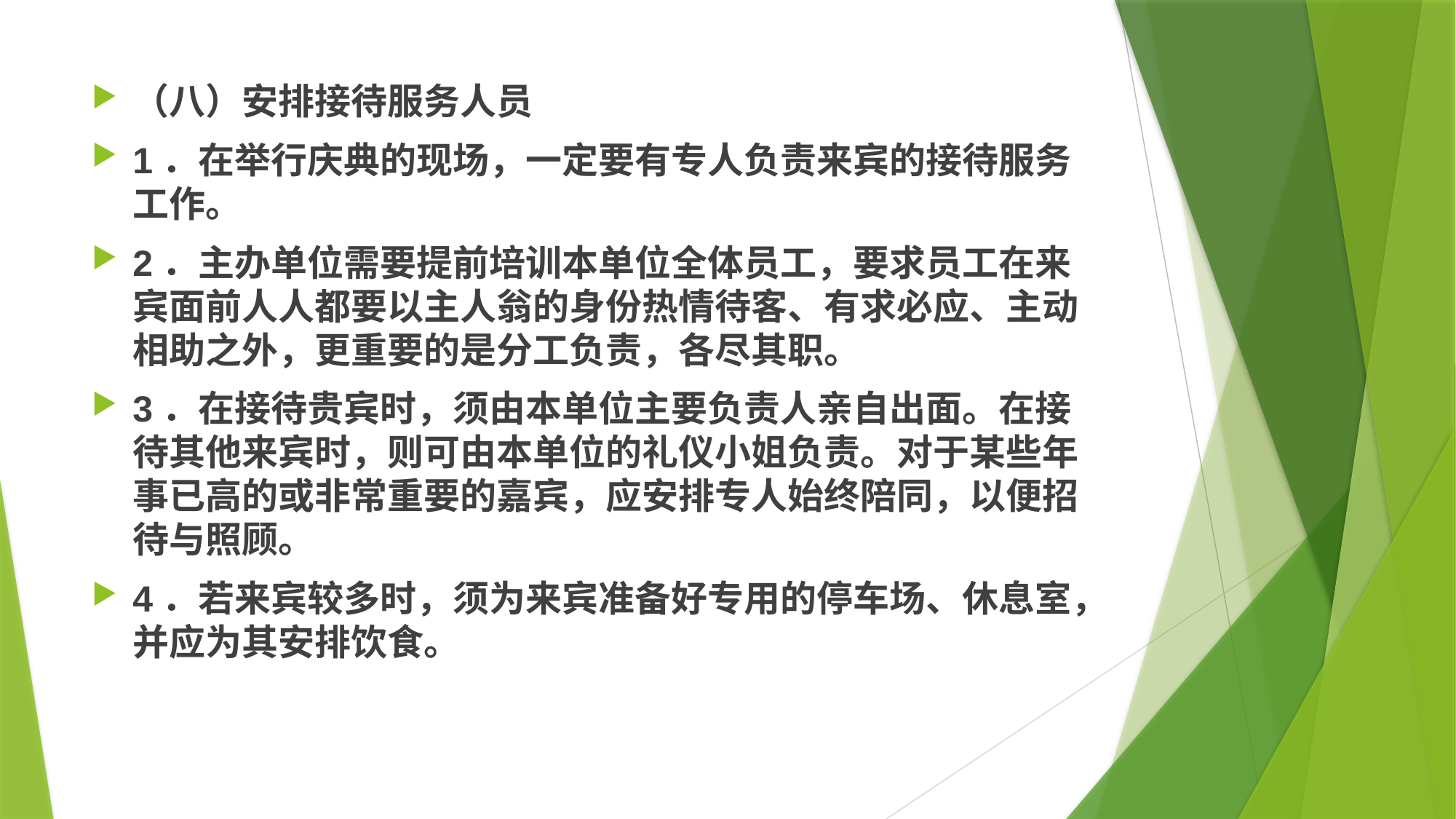

#
（八）安排接待服务人员
1．在举行庆典的现场，一定要有专人负责来宾的接待服务工作。
2．主办单位需要提前培训本单位全体员工，要求员工在来宾面前人人都要以主人翁的身份热情待客、有求必应、主动相助之外，更重要的是分工负责，各尽其职。
3．在接待贵宾时，须由本单位主要负责人亲自出面。在接待其他来宾时，则可由本单位的礼仪小姐负责。对于某些年事已高的或非常重要的嘉宾，应安排专人始终陪同，以便招待与照顾。
4．若来宾较多时，须为来宾准备好专用的停车场、休息室，并应为其安排饮食。